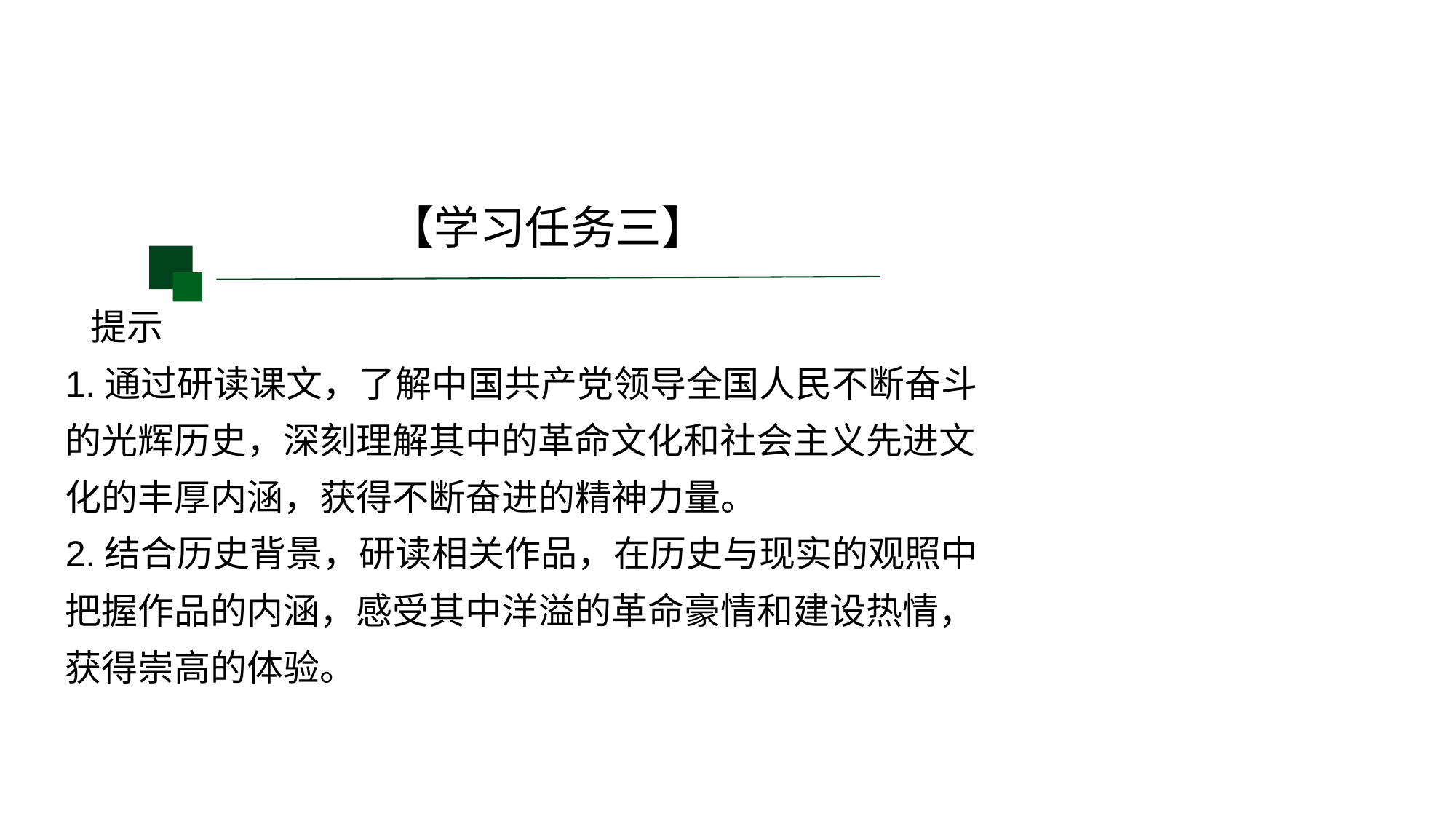

【学习任务三】

  提示
1.通过研读课文，了解中国共产党领导全国人民不断奋斗的光辉历史，深刻理解其中的革命文化和社会主义先进文化的丰厚内涵，获得不断奋进的精神力量。
2.结合历史背景，研读相关作品，在历史与现实的观照中把握作品的内涵，感受其中洋溢的革命豪情和建设热情，获得崇高的体验。